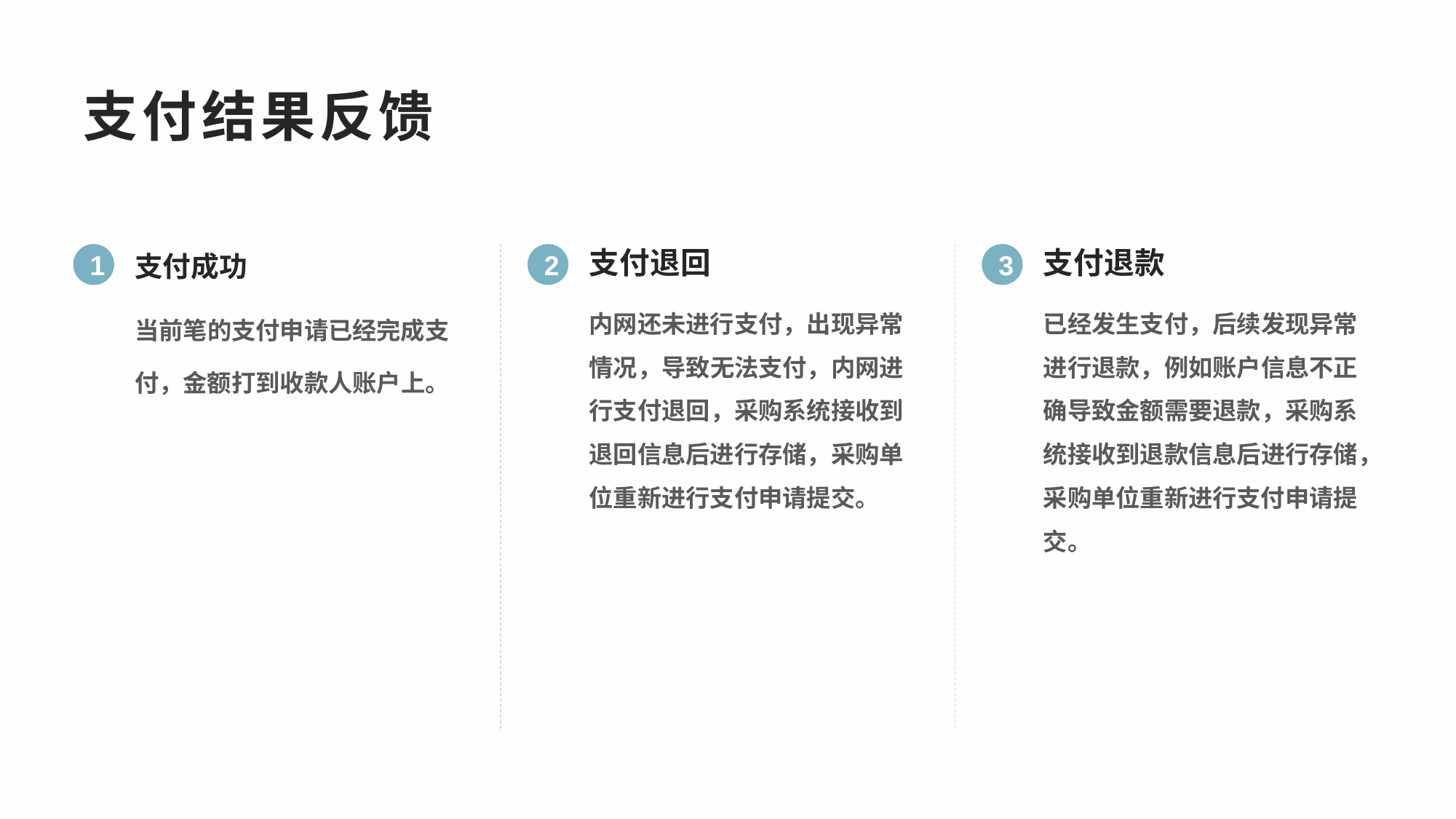

支付结果反馈
支付成功
支付退回
支付退款
1
2
3
当前笔的支付申请已经完成支付，金额打到收款人账户上。
内网还未进行支付，出现异常情况，导致无法支付，内网进行支付退回，采购系统接收到退回信息后进行存储，采购单位重新进行支付申请提交。
已经发生支付，后续发现异常进行退款，例如账户信息不正确导致金额需要退款，采购系统接收到退款信息后进行存储，采购单位重新进行支付申请提交。